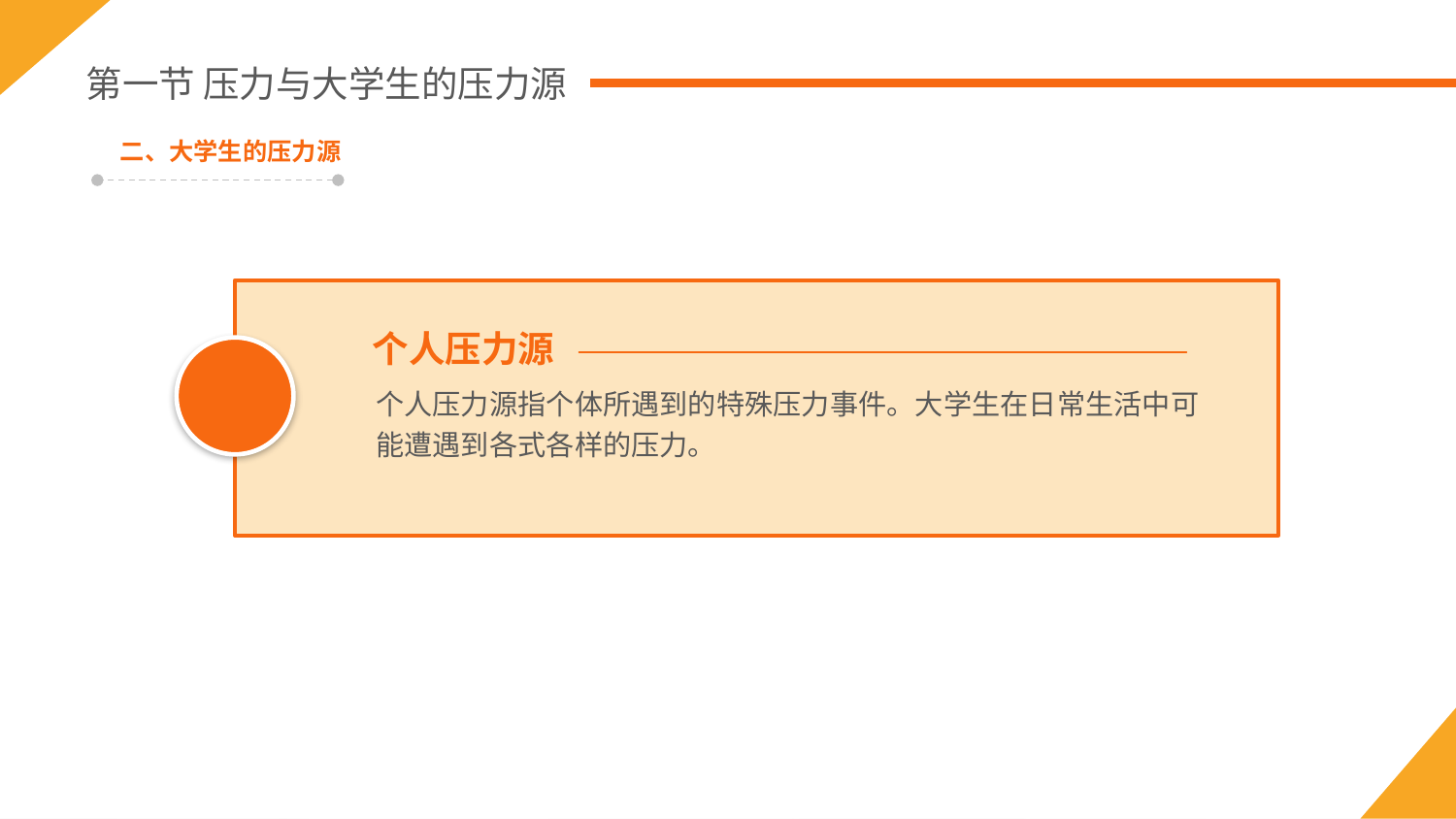

第一节 压力与大学生的压力源
二、大学生的压力源

个人压力源

个人压力源指个体所遇到的特殊压力事件。大学生在日常生活中可能遭遇到各式各样的压力。